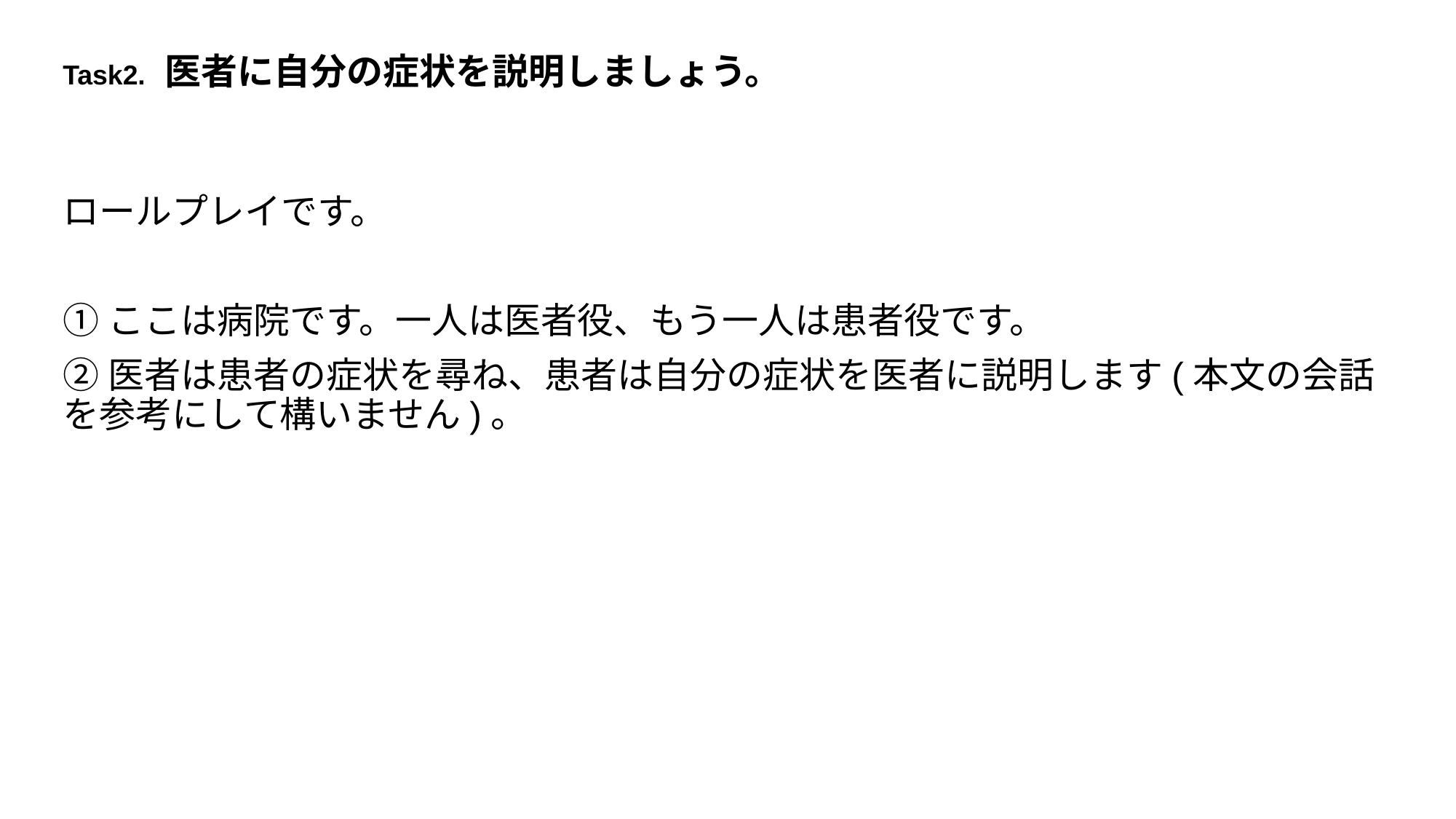

# Task2. 医者に自分の症状を説明しましょう。

ロールプレイです。

①ここは病院です。一人は医者役、もう一人は患者役です。
②医者は患者の症状を尋ね、患者は自分の症状を医者に説明します(本文の会話を参考にして構いません)。